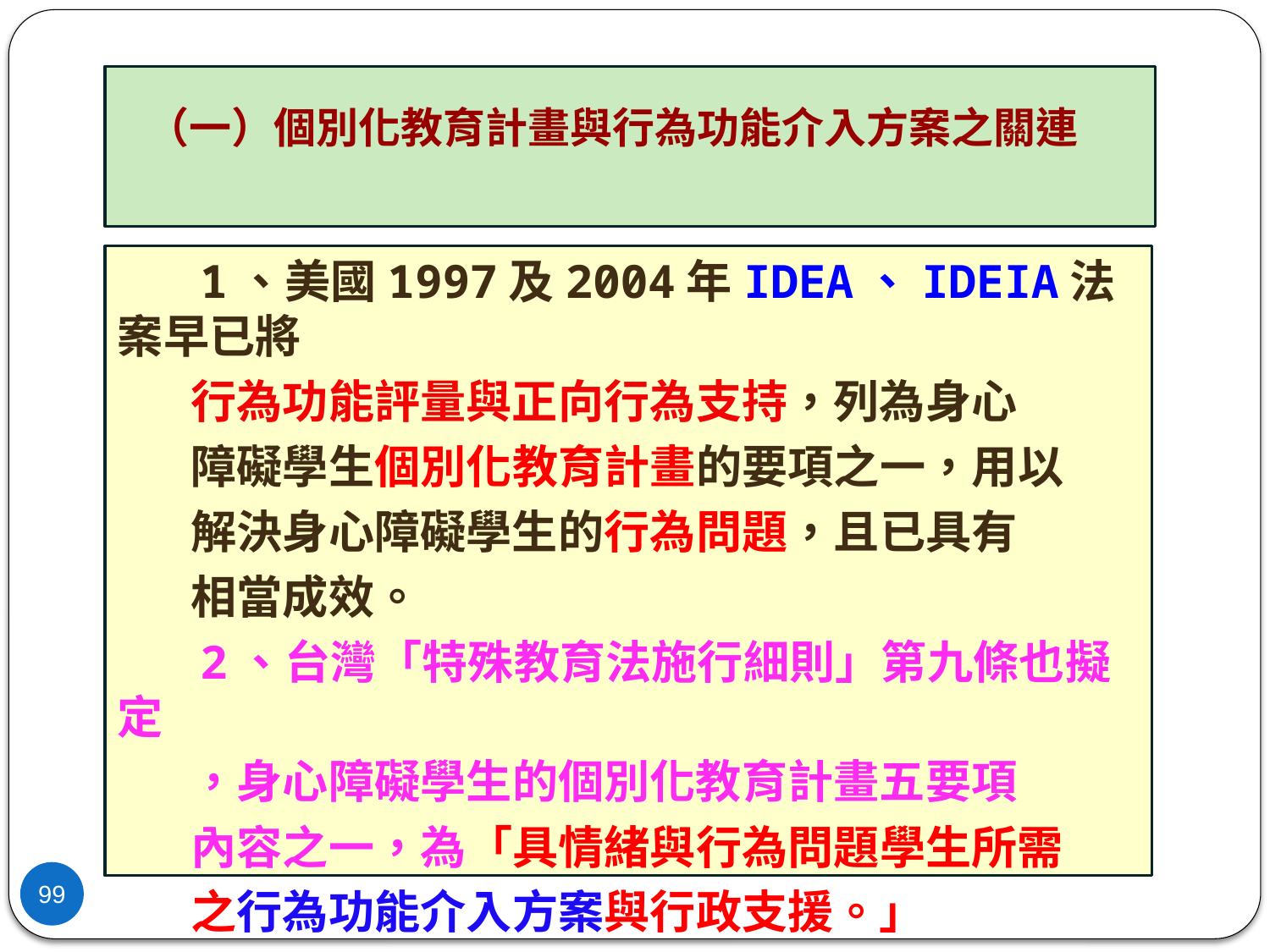

# （一）個別化教育計畫與行為功能介入方案之關連
   1、美國1997及2004年IDEA、IDEIA法案早已將
      行為功能評量與正向行為支持，列為身心
      障礙學生個別化教育計畫的要項之一，用以
      解決身心障礙學生的行為問題，且已具有
      相當成效。
   2、台灣「特殊教育法施行細則」第九條也擬定
      ，身心障礙學生的個別化教育計畫五要項
      內容之一，為「具情緒與行為問題學生所需
      之行為功能介入方案與行政支援。」
99